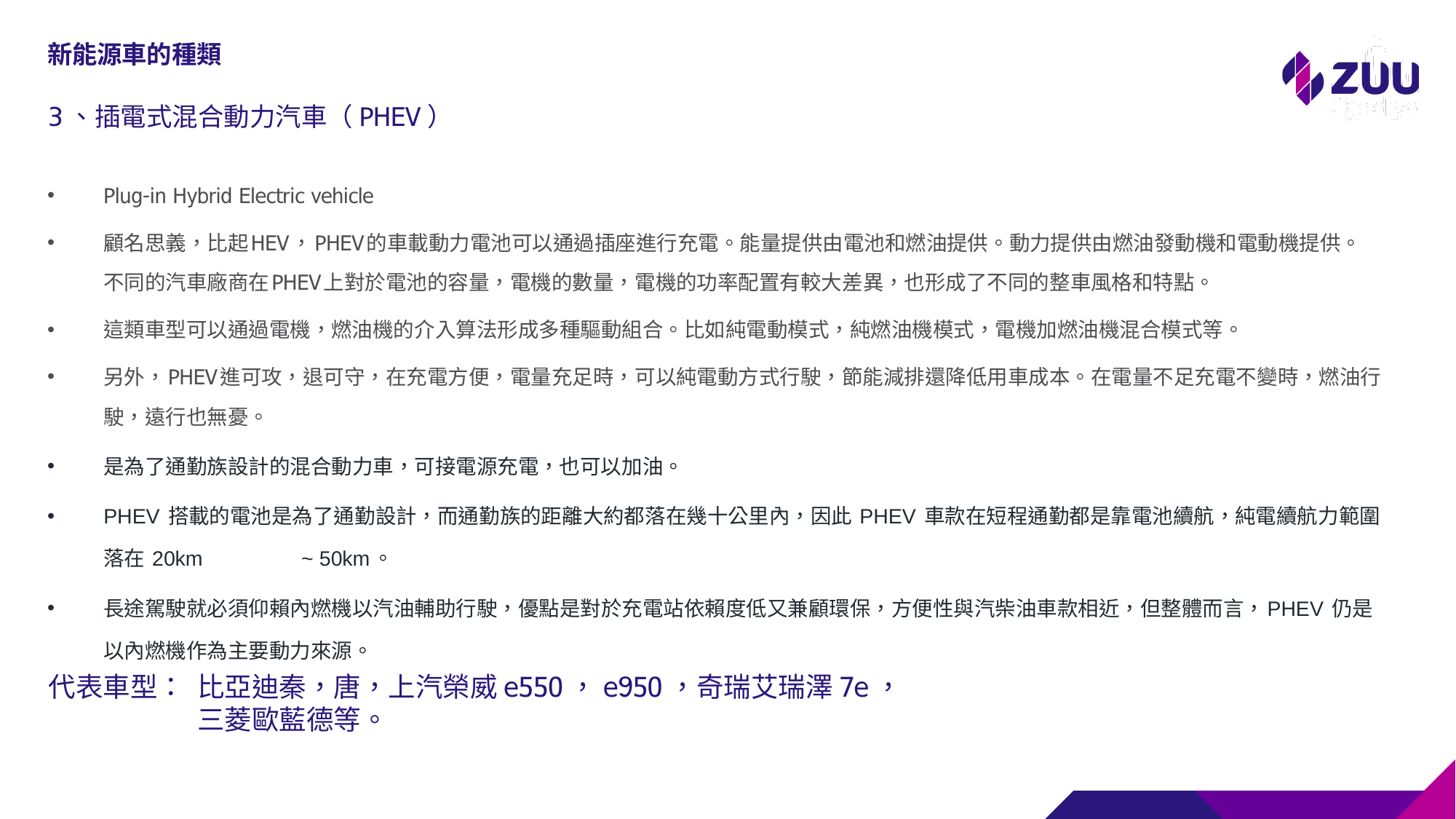

# 新能源車的種類
3、插電式混合動力汽車（PHEV）
Plug-in Hybrid Electric vehicle
顧名思義，比起HEV，PHEV的車載動力電池可以通過插座進行充電。能量提供由電池和燃油提供。動力提供由燃油發動機和電動機提供。不同的汽車廠商在PHEV上對於電池的容量，電機的數量，電機的功率配置有較大差異，也形成了不同的整車風格和特點。
這類車型可以通過電機，燃油機的介入算法形成多種驅動組合。比如純電動模式，純燃油機模式，電機加燃油機混合模式等。
另外，PHEV進可攻，退可守，在充電方便，電量充足時，可以純電動方式行駛，節能減排還降低用車成本。在電量不足充電不變時，燃油行駛，遠行也無憂。
是為了通勤族設計的混合動力車，可接電源充電，也可以加油。
PHEV 搭載的電池是為了通勤設計，而通勤族的距離大約都落在幾十公里內，因此 PHEV 車款在短程通勤都是靠電池續航，純電續航力範圍落在 20km                 ~ 50km。
長途駕駛就必須仰賴內燃機以汽油輔助行駛，優點是對於充電站依賴度低又兼顧環保，方便性與汽柴油車款相近，但整體而言，PHEV 仍是以內燃機作為主要動力來源。

代表車型：
比亞迪秦，唐，上汽榮威e550，e950，奇瑞艾瑞澤7e，三菱歐藍德等。
8